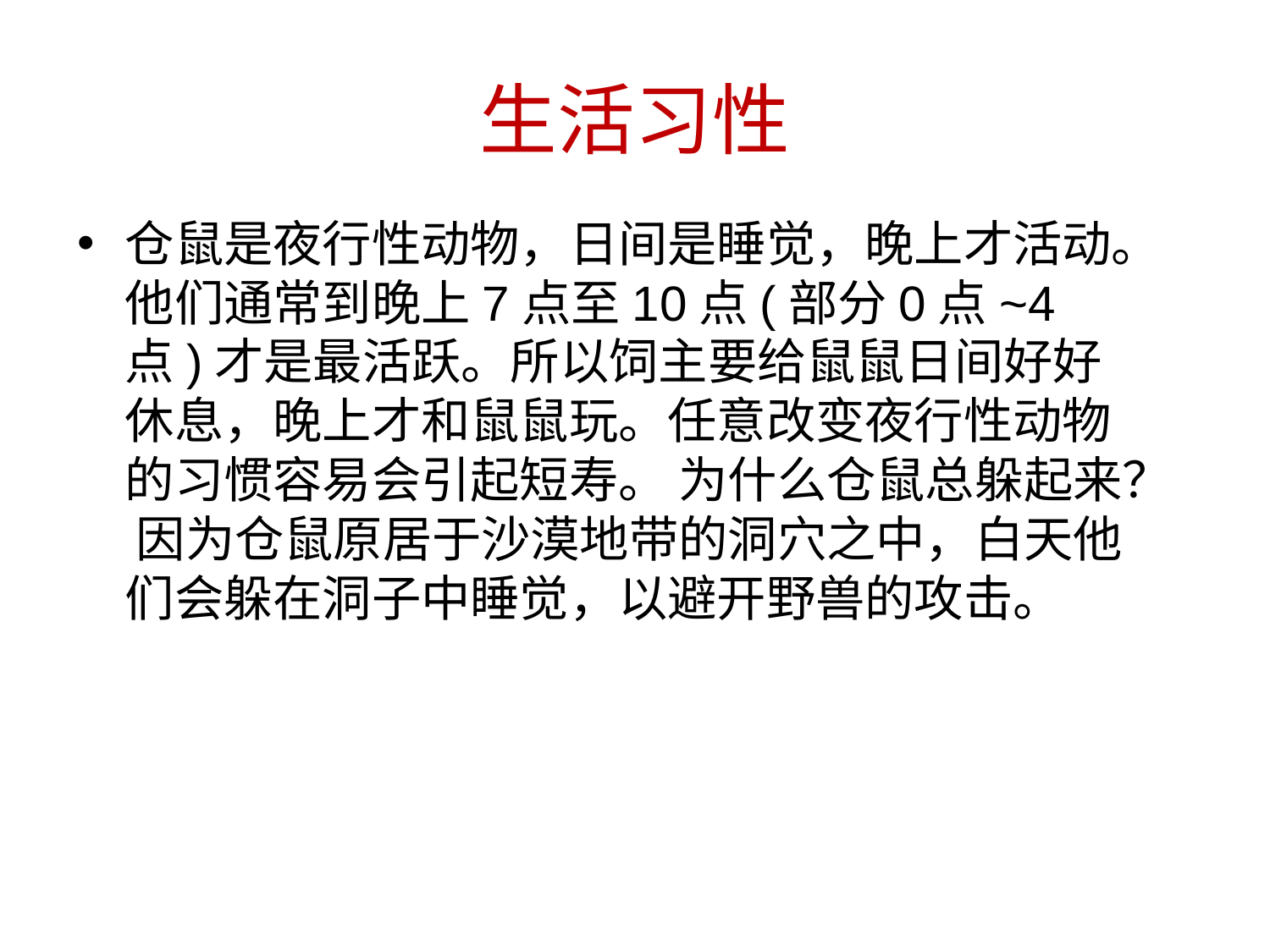

# 生活习性
仓鼠是夜行性动物，日间是睡觉，晚上才活动。他们通常到晚上7点至10点(部分0点~4点)才是最活跃。所以饲主要给鼠鼠日间好好休息，晚上才和鼠鼠玩。任意改变夜行性动物的习惯容易会引起短寿。 为什么仓鼠总躲起来？ 因为仓鼠原居于沙漠地带的洞穴之中，白天他们会躲在洞子中睡觉，以避开野兽的攻击。